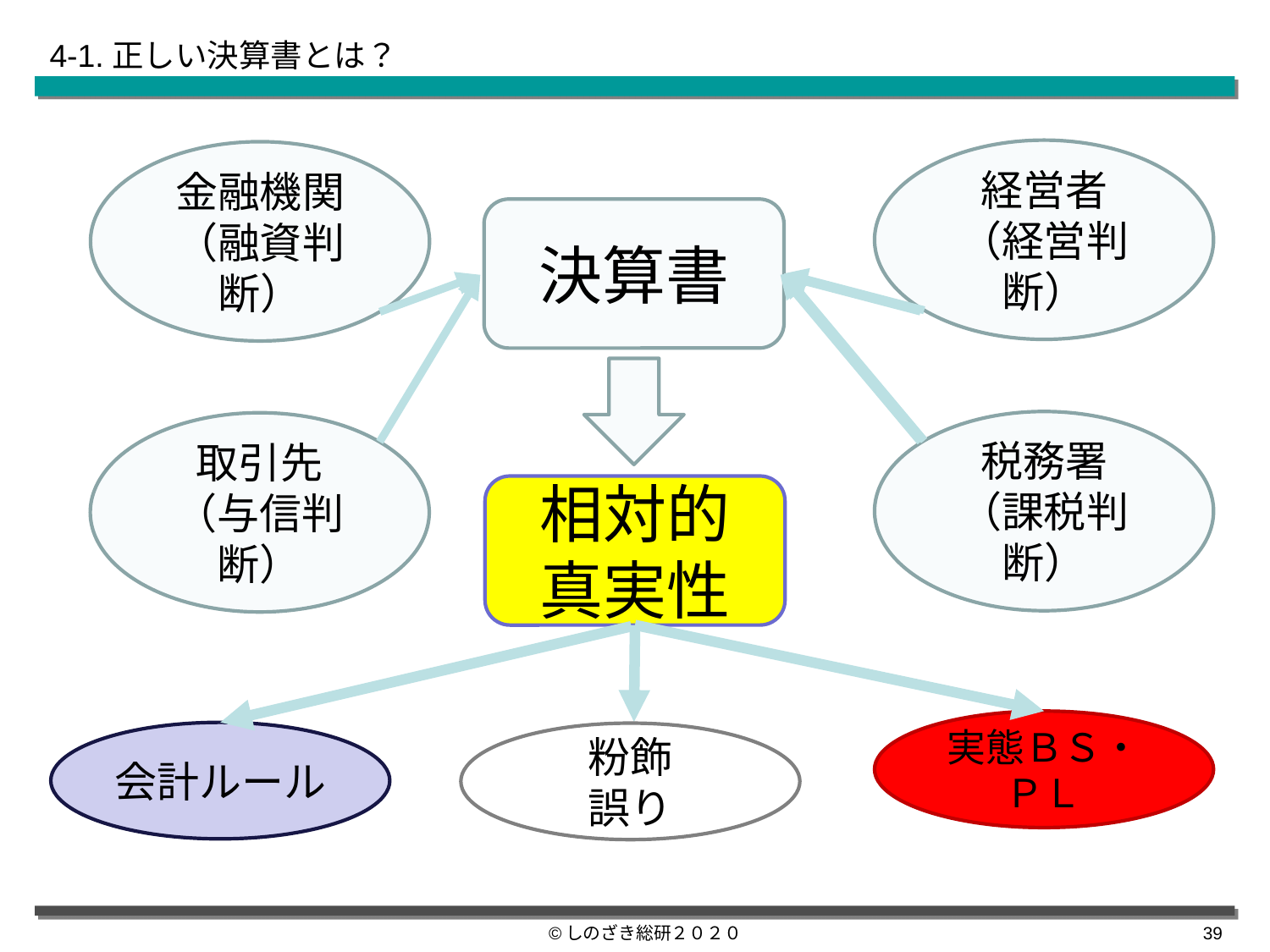

4-1.正しい決算書とは？
経営者
（経営判断）
金融機関（融資判断）
決算書

税務署
（課税判断）
取引先
（与信判断）
相対的
真実性
実態ＢＳ・ＰＬ
会計ルール
粉飾
誤り
©しのざき総研２０２０
39